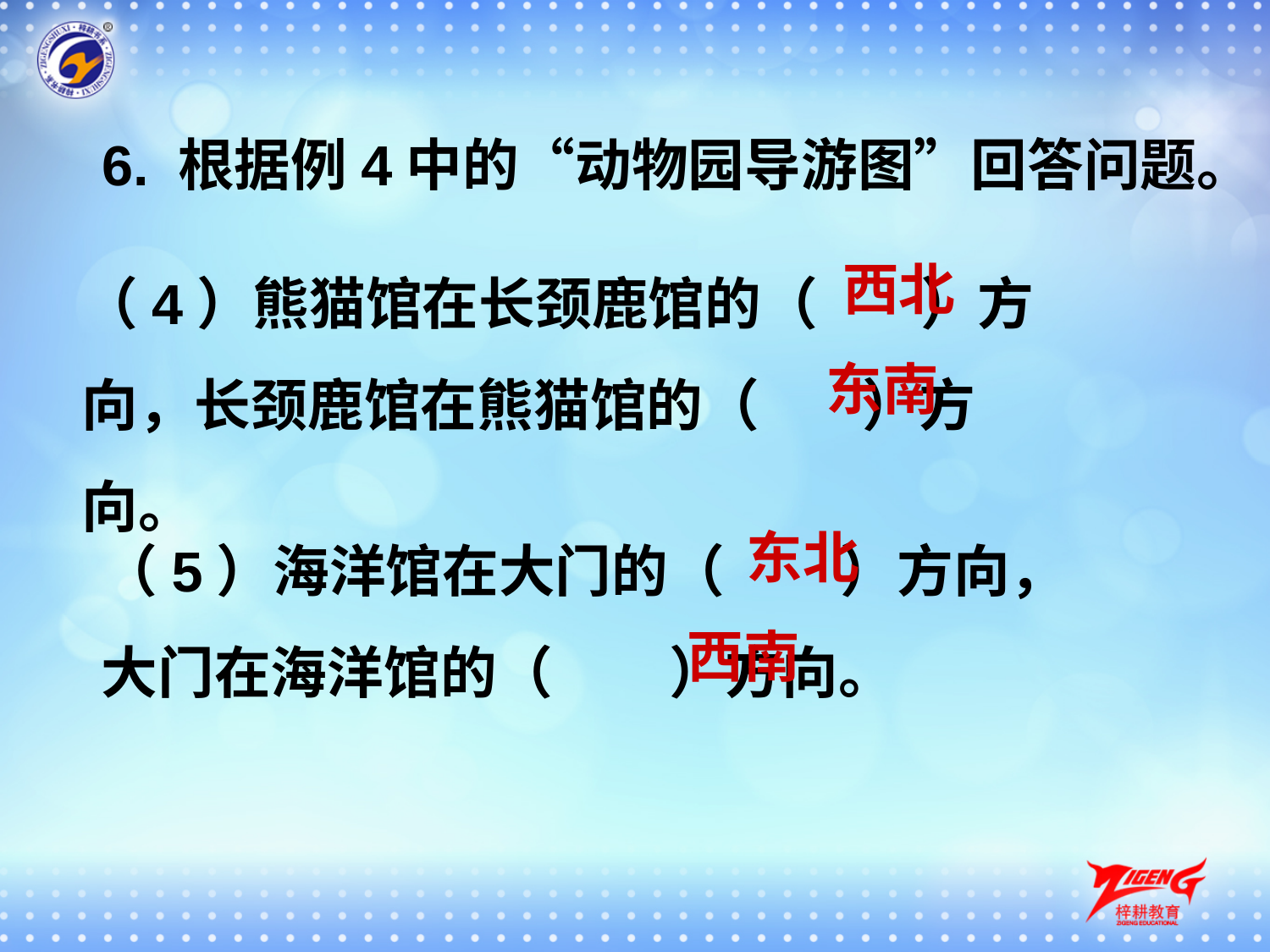

6. 根据例4中的“动物园导游图”回答问题。
（4）熊猫馆在长颈鹿馆的（        ）方向，长颈鹿馆在熊猫馆的（        ）方向。
 西北
东南
（5）海洋馆在大门的（         ）方向，大门在海洋馆的（         ）方向。
东北
西南